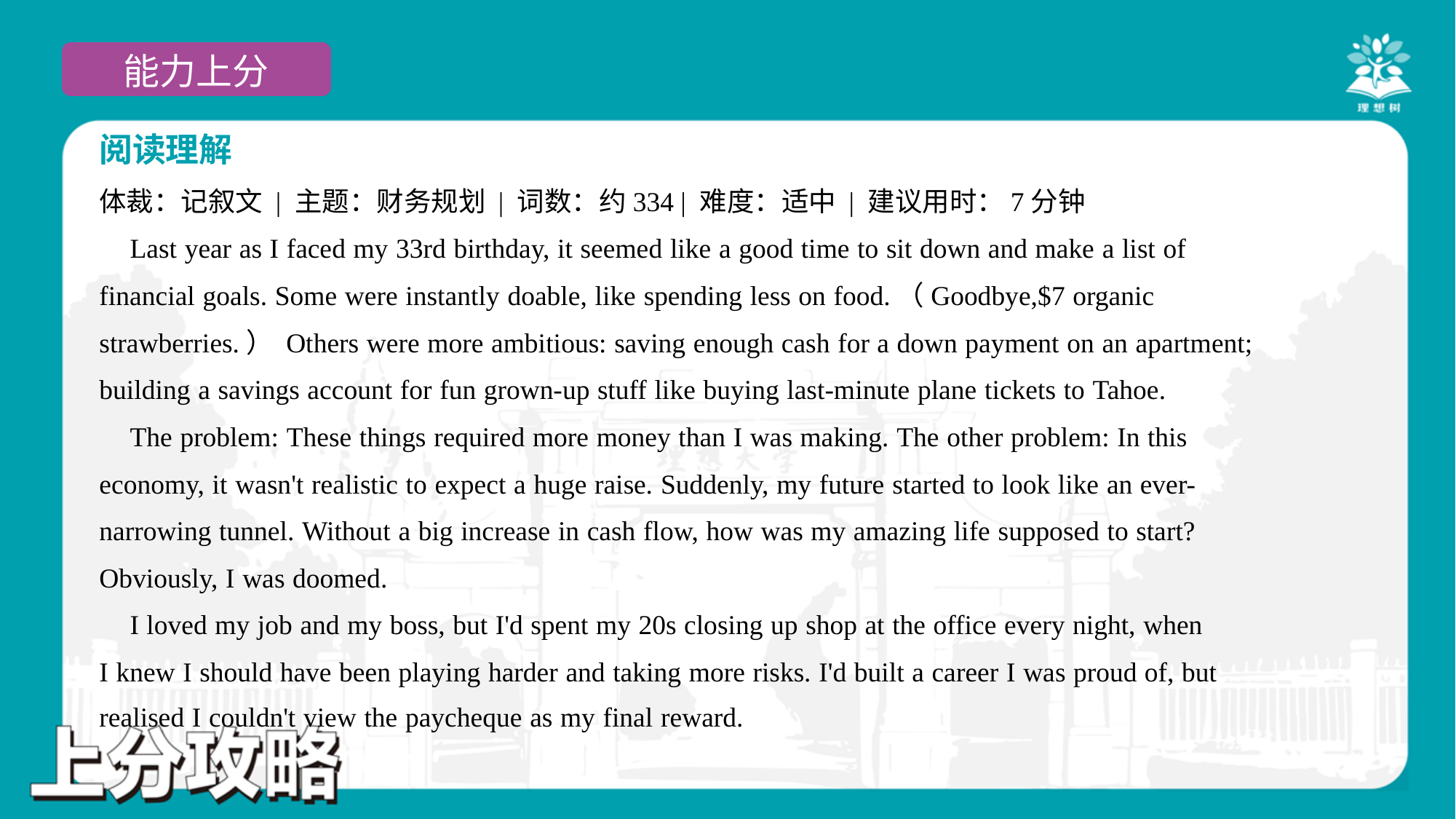

阅读理解
体裁：记叙文 | 主题：财务规划 | 词数：约334 | 难度：适中 | 建议用时：7分钟
    Last year as I faced my 33rd birthday, it seemed like a good time to sit down and make a list of
financial goals. Some were instantly doable, like spending less on food.（Goodbye,$7 organic
strawberries.） Others were more ambitious: saving enough cash for a down payment on an apartment;
building a savings account for fun grown-up stuff like buying last-minute plane tickets to Tahoe.
    The problem: These things required more money than I was making. The other problem: In this
economy, it wasn't realistic to expect a huge raise. Suddenly, my future started to look like an ever-
narrowing tunnel. Without a big increase in cash flow, how was my amazing life supposed to start?
Obviously, I was doomed.
    I loved my job and my boss, but I'd spent my 20s closing up shop at the office every night, when
I knew I should have been playing harder and taking more risks. I'd built a career I was proud of, but
realised I couldn't view the paycheque as my final reward.#4